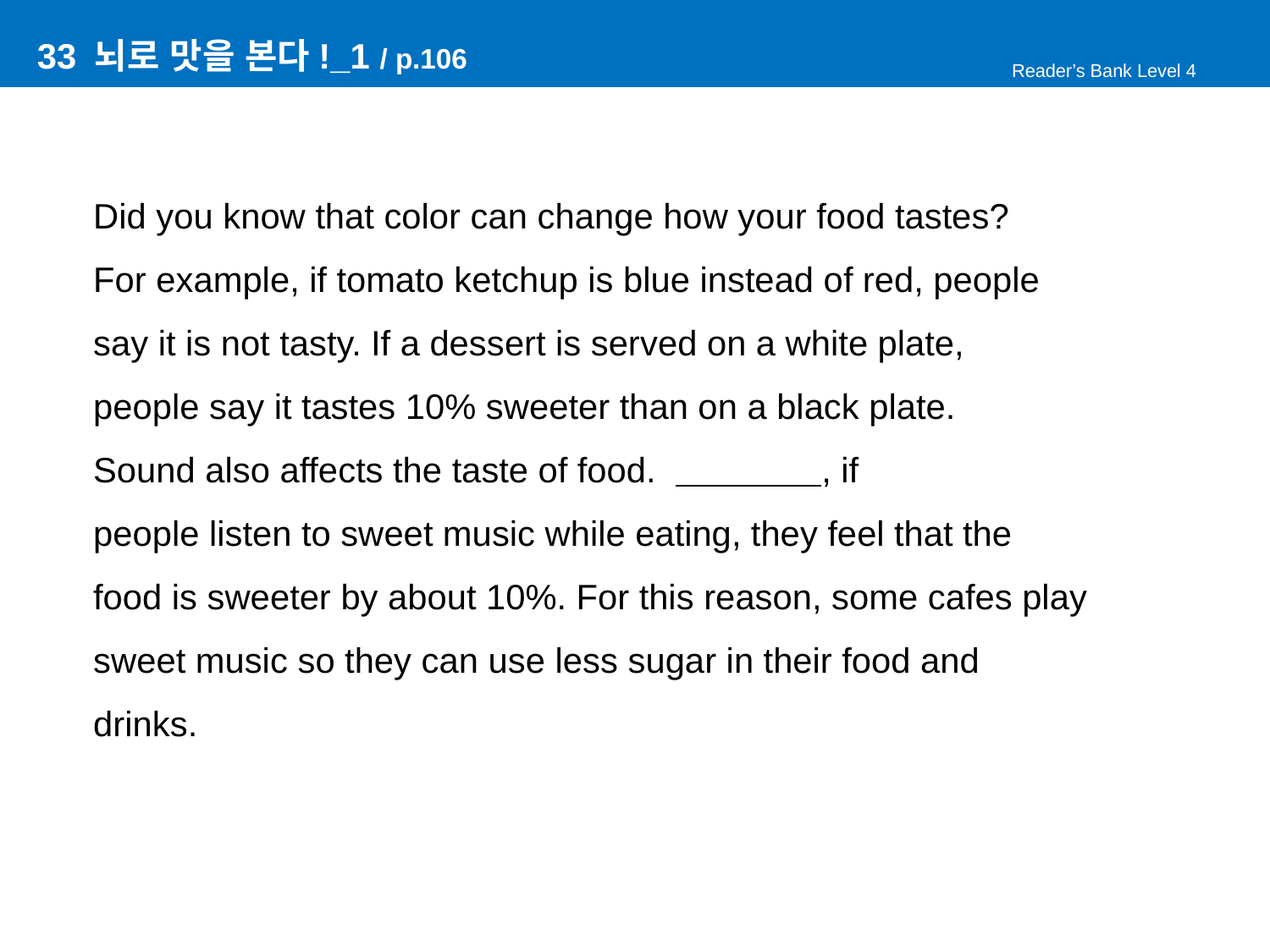

# 33 뇌로 맛을 본다!_1 / p.106
Reader’s Bank Level 4

Did you know that color can change how your food tastes?
For example, if tomato ketchup is blue instead of red, people
say it is not tasty. If a dessert is served on a white plate,
people say it tastes 10% sweeter than on a black plate.
Sound also affects the taste of food.                 , if
people listen to sweet music while eating, they feel that the
food is sweeter by about 10%. For this reason, some cafes play
sweet music so they can use less sugar in their food and
drinks.